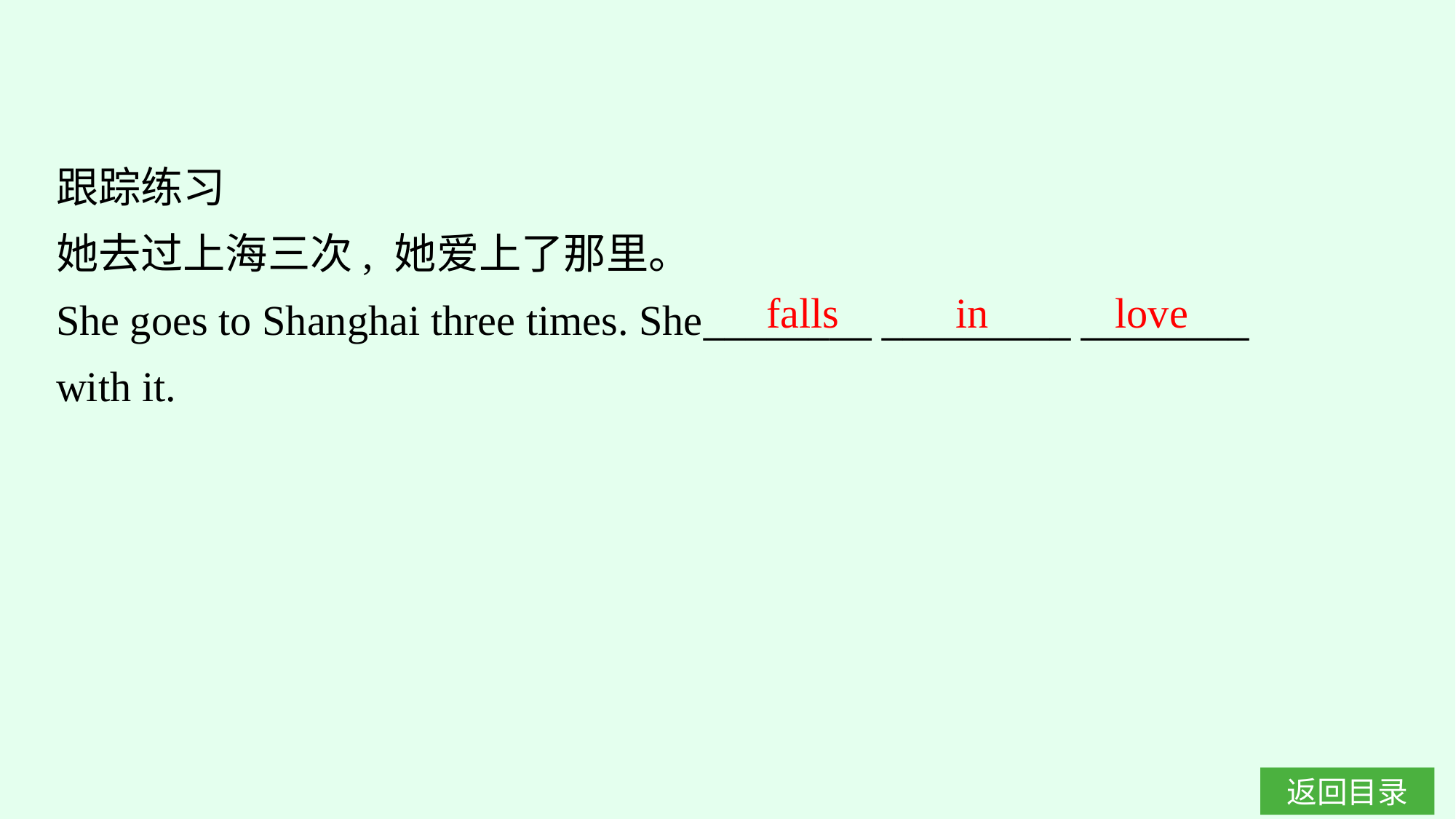

跟踪练习
她去过上海三次, 她爱上了那里。
She goes to Shanghai three times. She________ _________ ________
with it.
falls           in            love